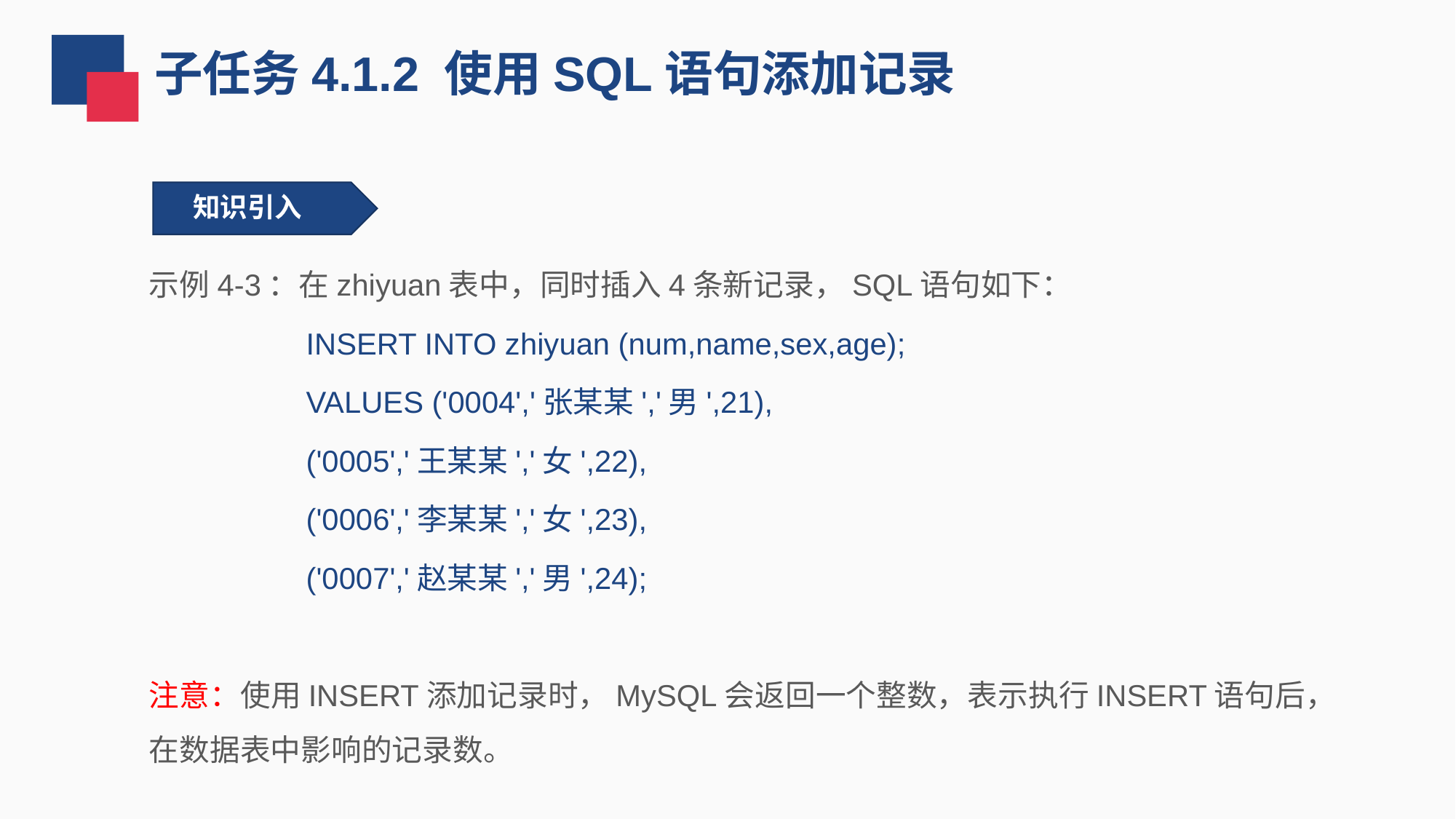

子任务4.1.2 使用SQL语句添加记录

知识引入
示例4-3：在zhiyuan表中，同时插入4条新记录，SQL语句如下：
INSERT INTO zhiyuan (num,name,sex,age);
VALUES ('0004','张某某','男',21),
('0005','王某某','女',22),
('0006','李某某','女',23),
('0007','赵某某','男',24);

注意：使用INSERT添加记录时，MySQL会返回一个整数，表示执行INSERT语句后，在数据表中影响的记录数。